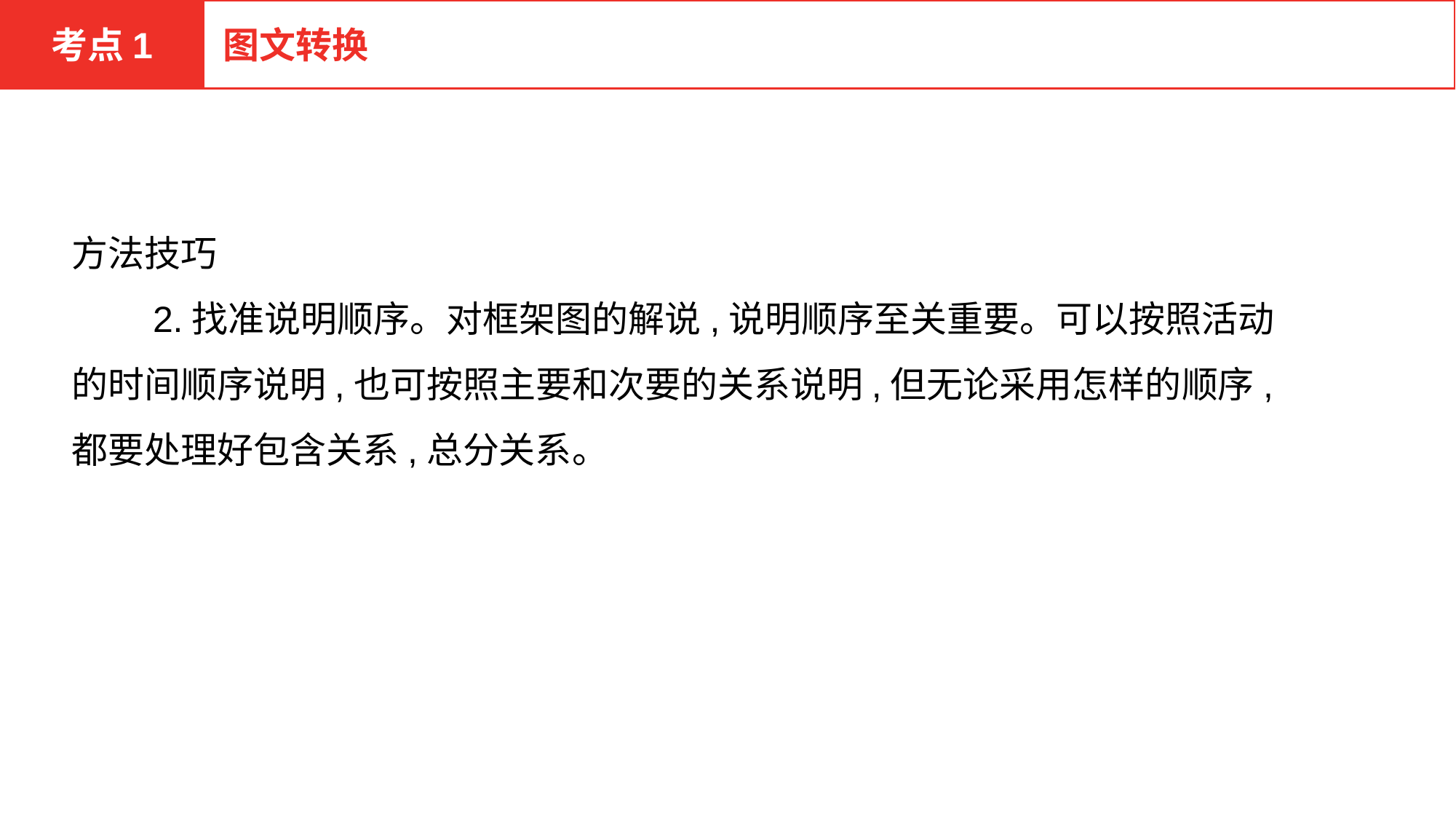

考点1
图文转换
方法技巧
　　2.找准说明顺序。对框架图的解说,说明顺序至关重要。可以按照活动的时间顺序说明,也可按照主要和次要的关系说明,但无论采用怎样的顺序,都要处理好包含关系,总分关系。